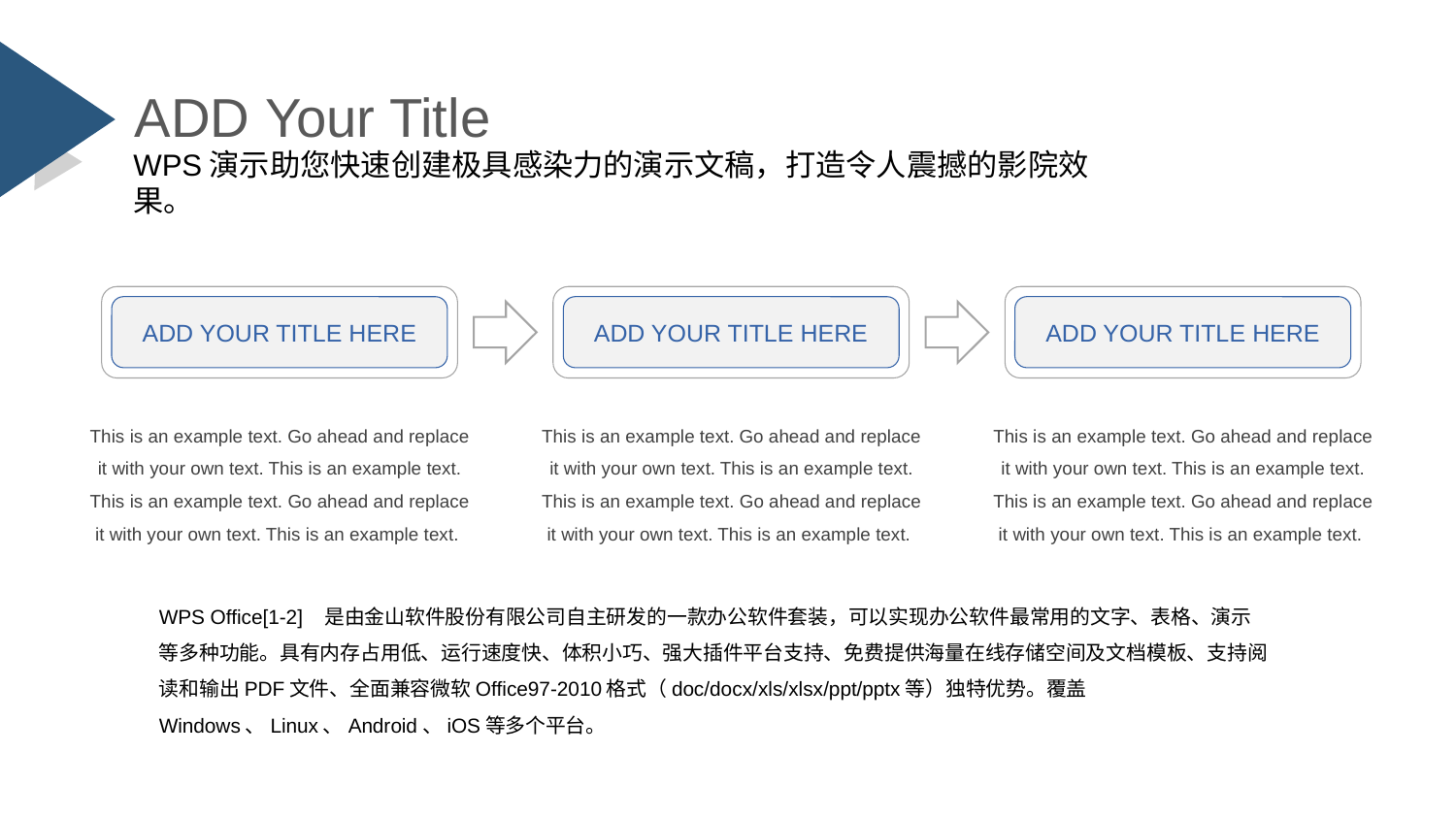

ADD Your Title

WPS演示助您快速创建极具感染力的演示文稿，打造令人震撼的影院效果。

ADD YOUR TITLE HERE
ADD YOUR TITLE HERE
ADD YOUR TITLE HERE

This is an example text. Go ahead and replace it with your own text. This is an example text. This is an example text. Go ahead and replace it with your own text. This is an example text.
This is an example text. Go ahead and replace it with your own text. This is an example text. This is an example text. Go ahead and replace it with your own text. This is an example text.
This is an example text. Go ahead and replace it with your own text. This is an example text. This is an example text. Go ahead and replace it with your own text. This is an example text.
WPS Office[1-2]   是由金山软件股份有限公司自主研发的一款办公软件套装，可以实现办公软件最常用的文字、表格、演示等多种功能。具有内存占用低、运行速度快、体积小巧、强大插件平台支持、免费提供海量在线存储空间及文档模板、支持阅读和输出PDF文件、全面兼容微软Office97-2010格式（doc/docx/xls/xlsx/ppt/pptx等）独特优势。覆盖Windows、Linux、Android、iOS等多个平台。